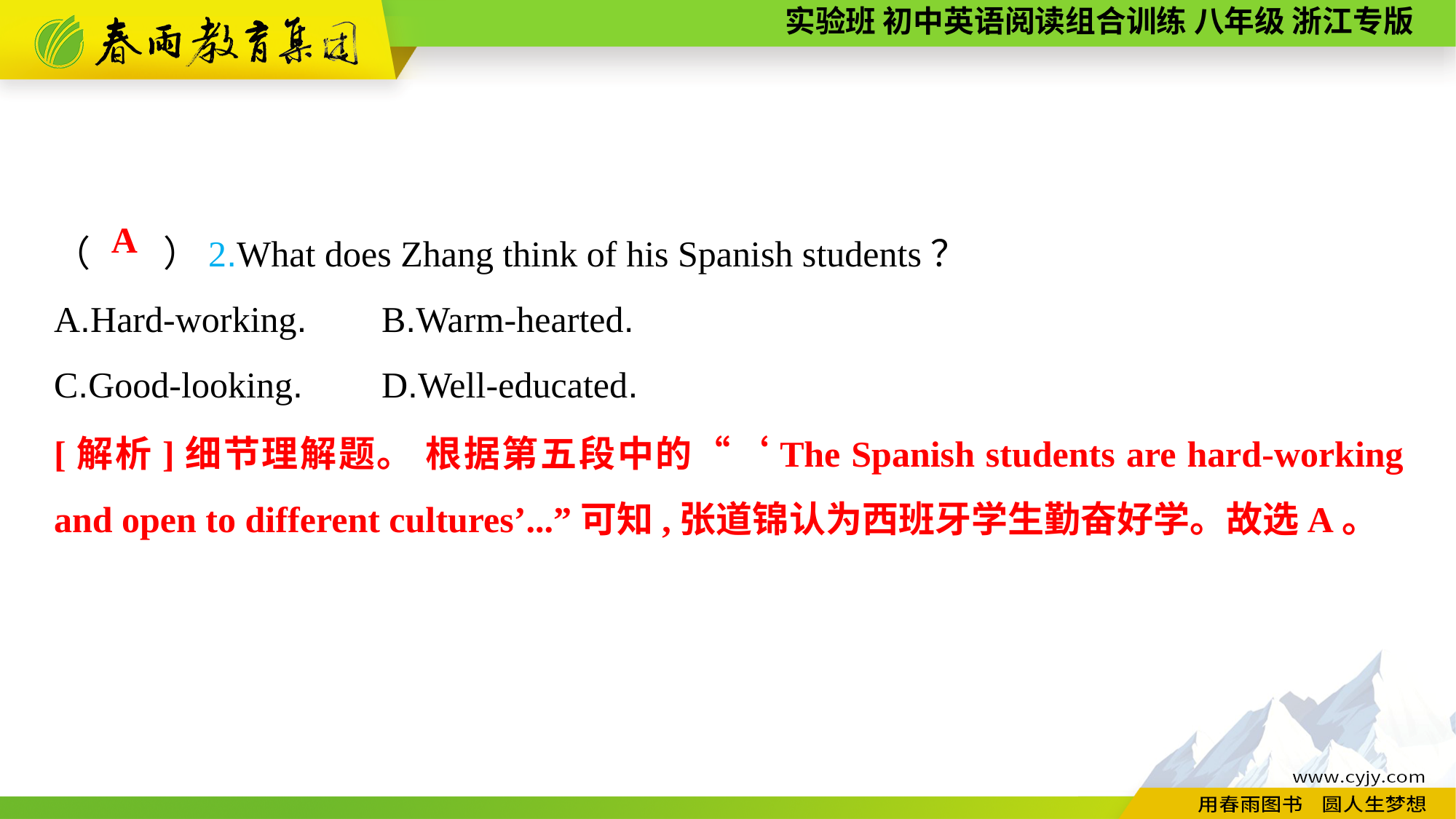

（　　）2.What does Zhang think of his Spanish students？
A.Hard-working.	B.Warm-hearted.
C.Good-looking.	D.Well-educated.
A
[解析]细节理解题。 根据第五段中的“‘The Spanish students are hard-working and open to different cultures’...”可知,张道锦认为西班牙学生勤奋好学。故选A。